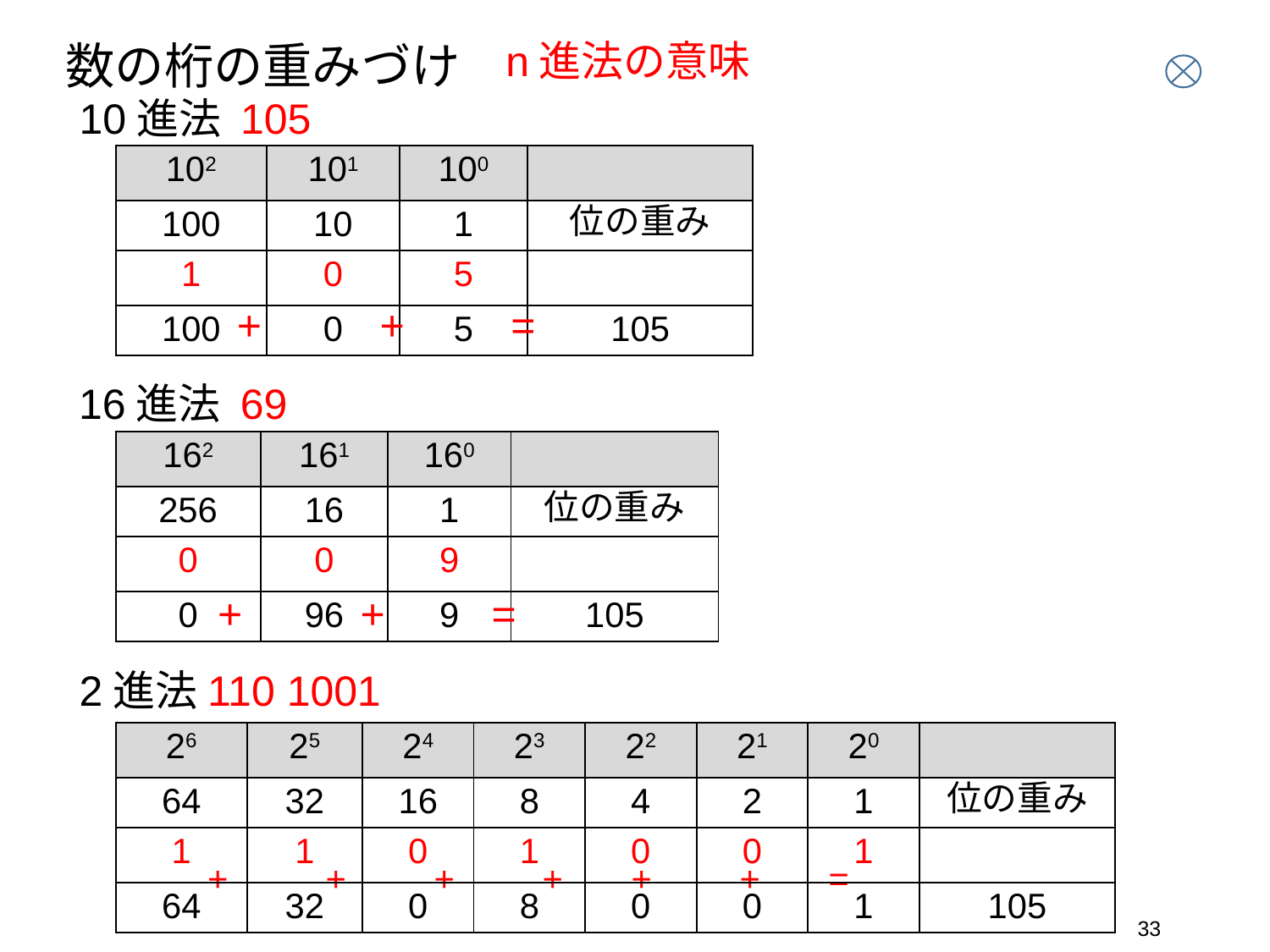

n進法の意味
数の桁の重みづけ

10進法 105
| 102 | 101 | 100 |  |
| --- | --- | --- | --- |
| 100 | 10 | 1 | 位の重み |
| 1 | 0 | 5 |  |
| 100 | 0 | 5 | 105 |
+          +         =
16進法 69
| 162 | 161 | 160 |  |
| --- | --- | --- | --- |
| 256 | 16 | 1 | 位の重み |
| 0 | 0 | 9 |  |
| 0 | 96 | 9 | 105 |
+          +         =
2進法110 1001
| 26 | 25 | 24 | 23 | 22 | 21 | 20 |  |
| --- | --- | --- | --- | --- | --- | --- | --- |
| 64 | 32 | 16 | 8 | 4 | 2 | 1 | 位の重み |
| 1 | 1 | 0 | 1 | 0 | 0 | 1 |  |
| 64 | 32 | 0 | 8 | 0 | 0 | 1 | 105 |
+          +         +         +       +         +       =
33